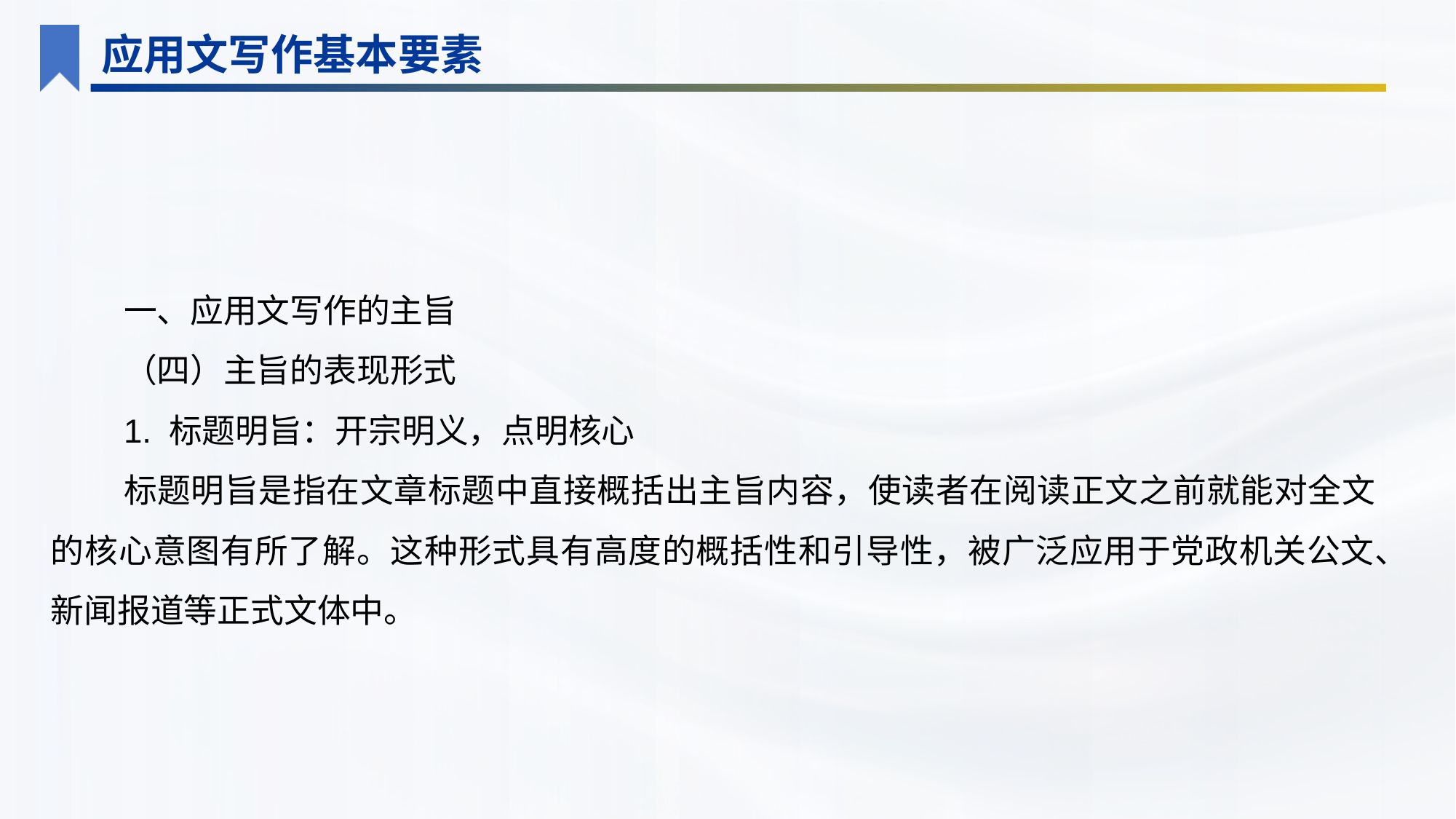

应用文写作基本要素
一、应用文写作的主旨
（四）主旨的表现形式
1. 标题明旨：开宗明义，点明核心
标题明旨是指在文章标题中直接概括出主旨内容，使读者在阅读正文之前就能对全文的核心意图有所了解。这种形式具有高度的概括性和引导性，被广泛应用于党政机关公文、新闻报道等正式文体中。